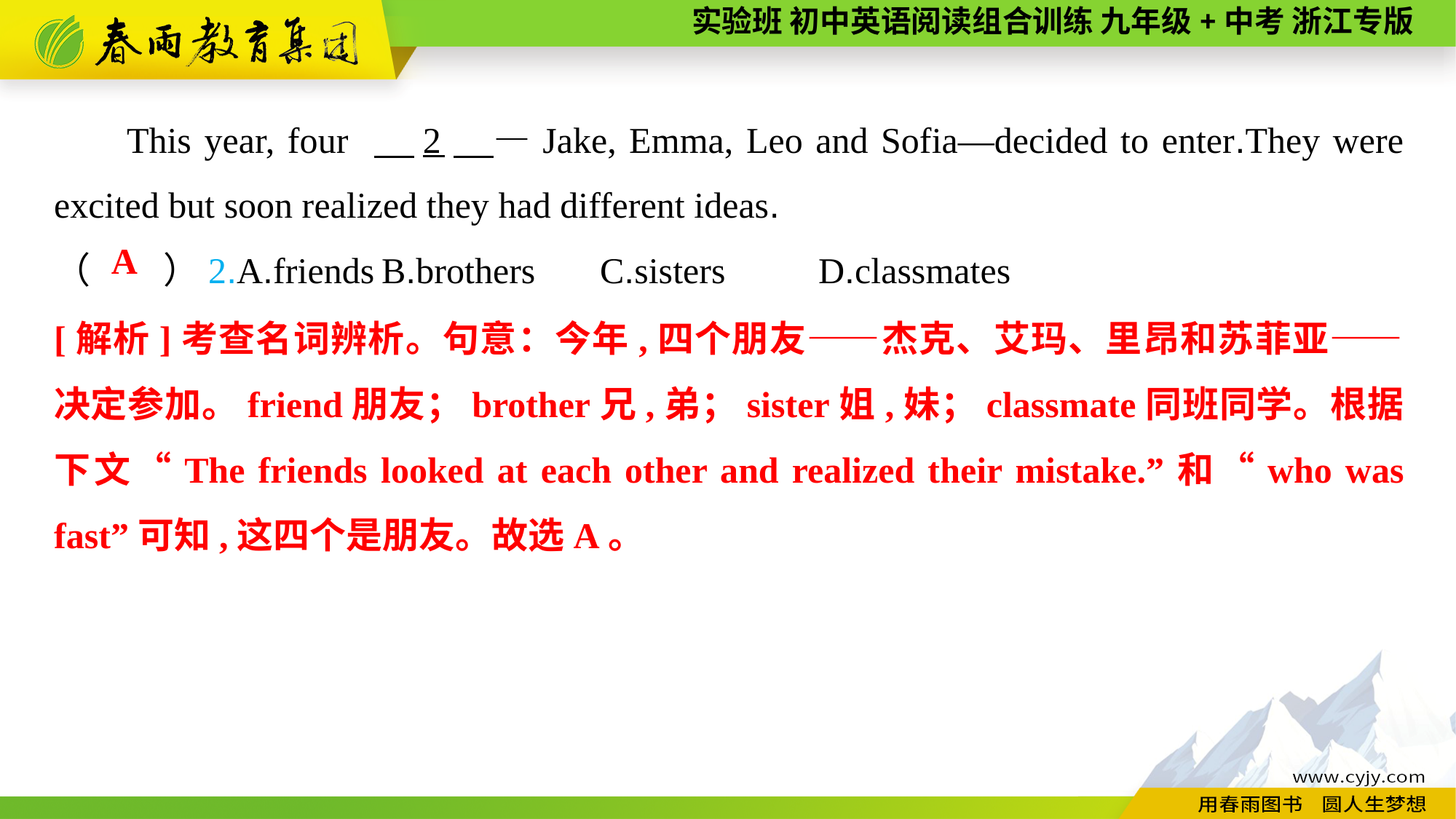

This year, four 　2　—Jake, Emma, Leo and Sofia—decided to enter.They were excited but soon realized they had different ideas.
（　　）2.A.friends	B.brothers	C.sisters	D.classmates
A
[解析]考查名词辨析。句意：今年,四个朋友——杰克、艾玛、里昂和苏菲亚——决定参加。friend朋友；brother兄,弟；sister姐,妹；classmate同班同学。根据下文“The friends looked at each other and realized their mistake.”和“who was fast”可知,这四个是朋友。故选A。